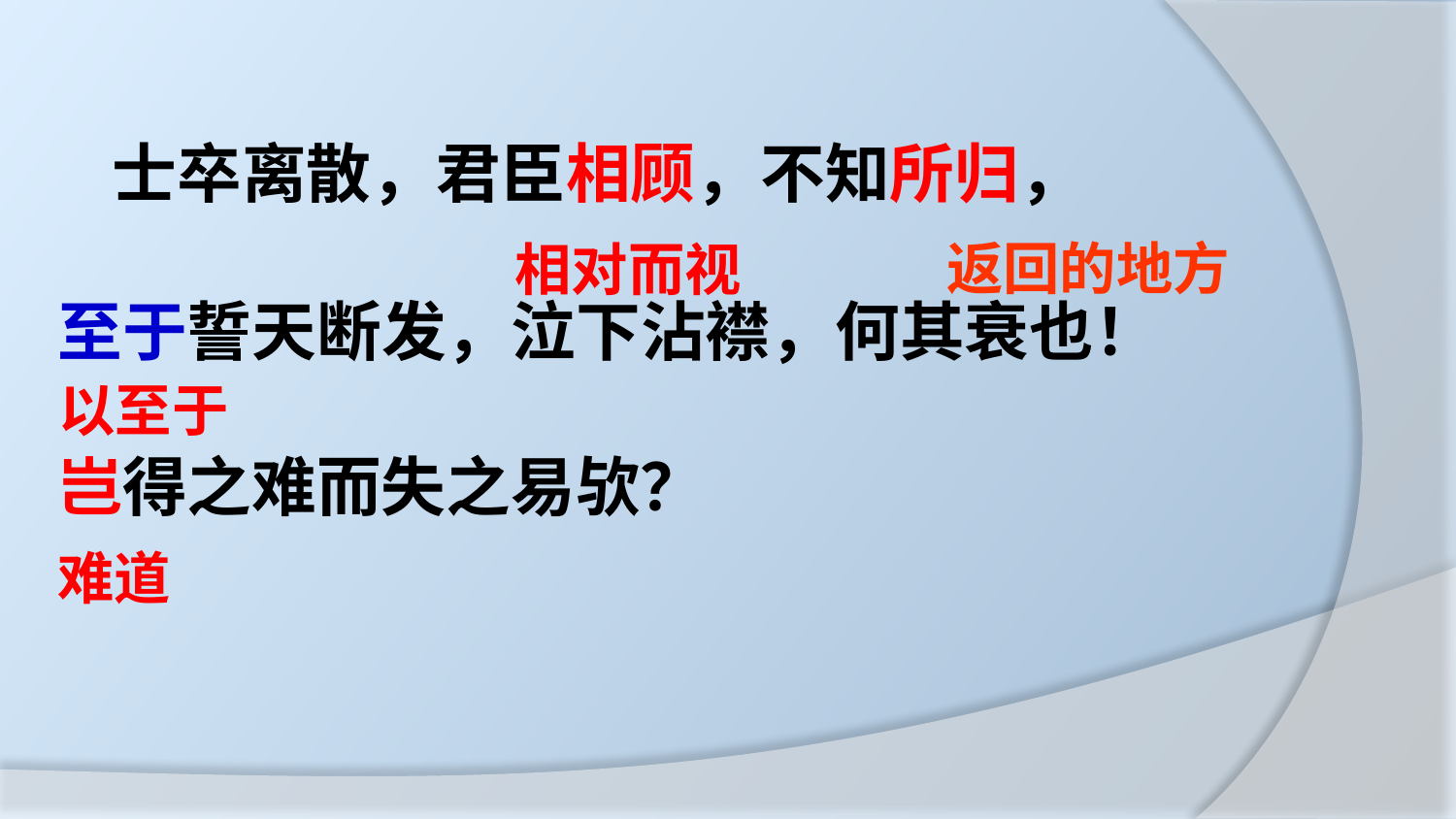

士卒离散，君臣相顾，不知所归，

至于誓天断发，泣下沾襟，何其衰也！

岂得之难而失之易欤？
返回的地方
相对而视
以至于
难道